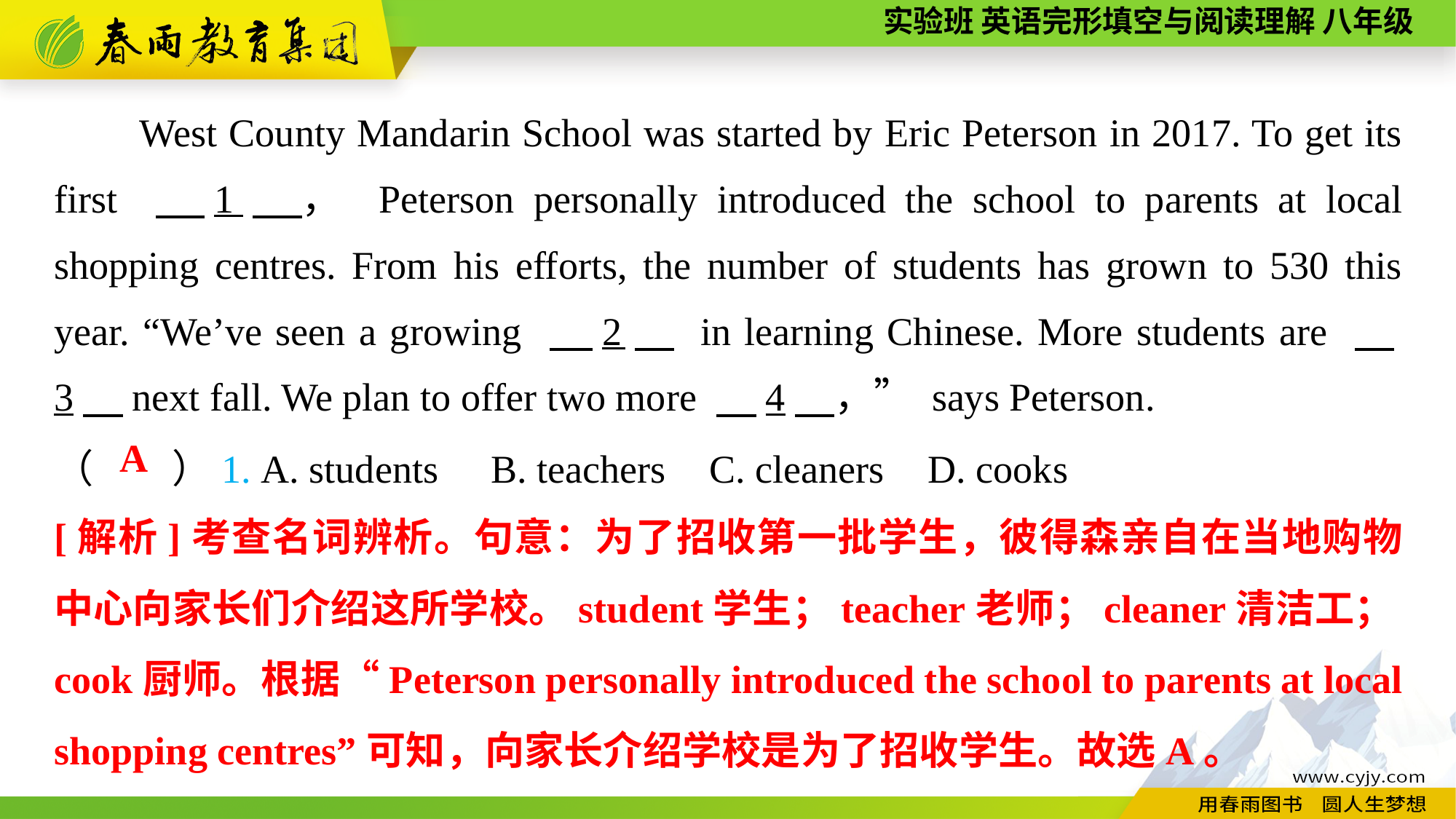

West County Mandarin School was started by Eric Peterson in 2017. To get its first 　1　， Peterson personally introduced the school to parents at local shopping centres. From his efforts, the number of students has grown to 530 this year. “We’ve seen a growing 　2　 in learning Chinese. More students are 　3，next fall. We plan to offer two more 　4　，” says Peterson.
（　　）1. A. students	B. teachers	C. cleaners	D. cooks
A
[解析]考查名词辨析。句意：为了招收第一批学生，彼得森亲自在当地购物中心向家长们介绍这所学校。student学生；teacher老师；cleaner清洁工；cook厨师。根据“Peterson personally introduced the school to parents at local shopping centres”可知，向家长介绍学校是为了招收学生。故选A。